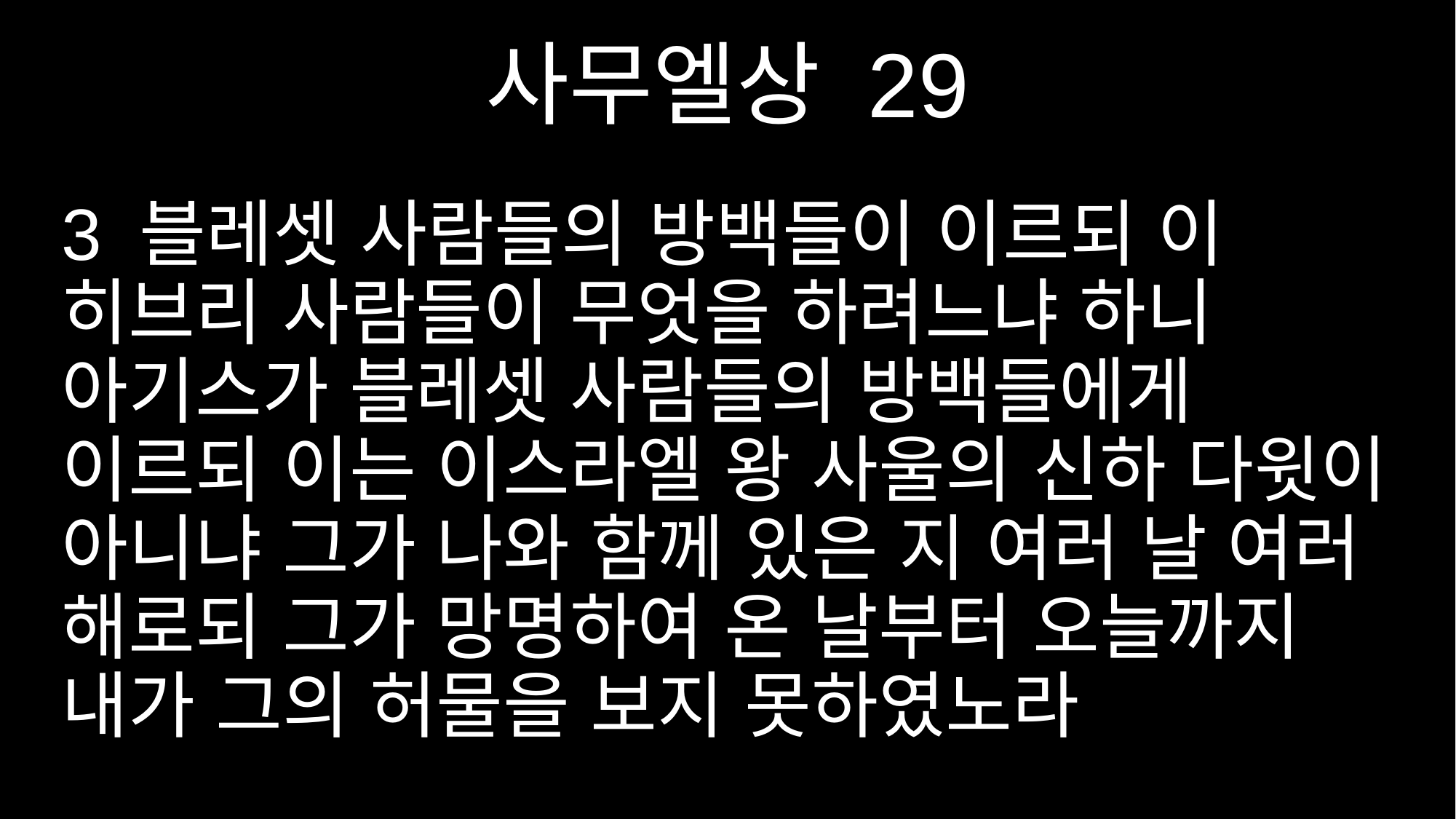

사무엘상 29
3 블레셋 사람들의 방백들이 이르되 이 히브리 사람들이 무엇을 하려느냐 하니 아기스가 블레셋 사람들의 방백들에게 이르되 이는 이스라엘 왕 사울의 신하 다윗이 아니냐 그가 나와 함께 있은 지 여러 날 여러 해로되 그가 망명하여 온 날부터 오늘까지 내가 그의 허물을 보지 못하였노라